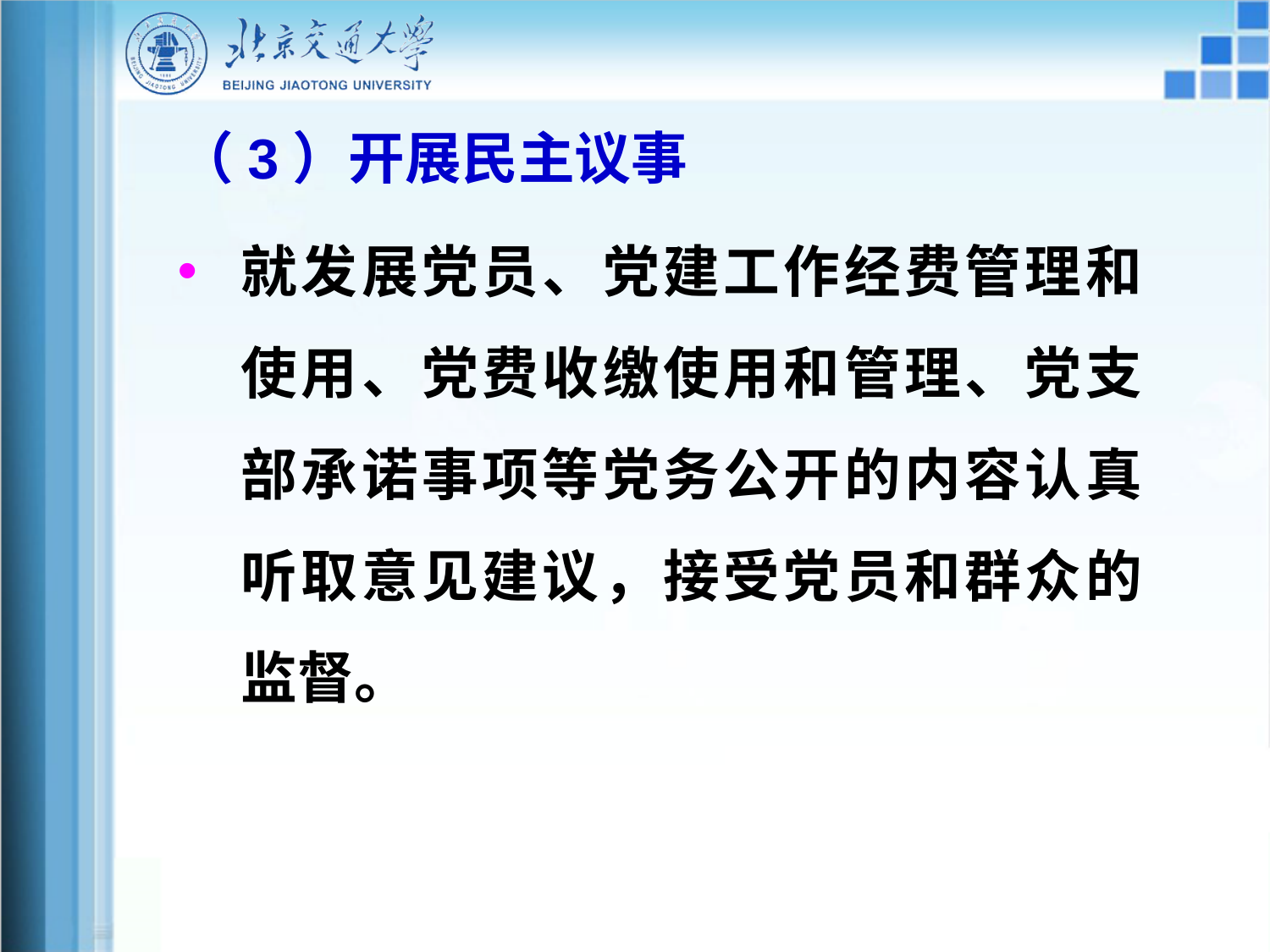

（3）开展民主议事
就发展党员、党建工作经费管理和使用、党费收缴使用和管理、党支部承诺事项等党务公开的内容认真听取意见建议，接受党员和群众的监督。